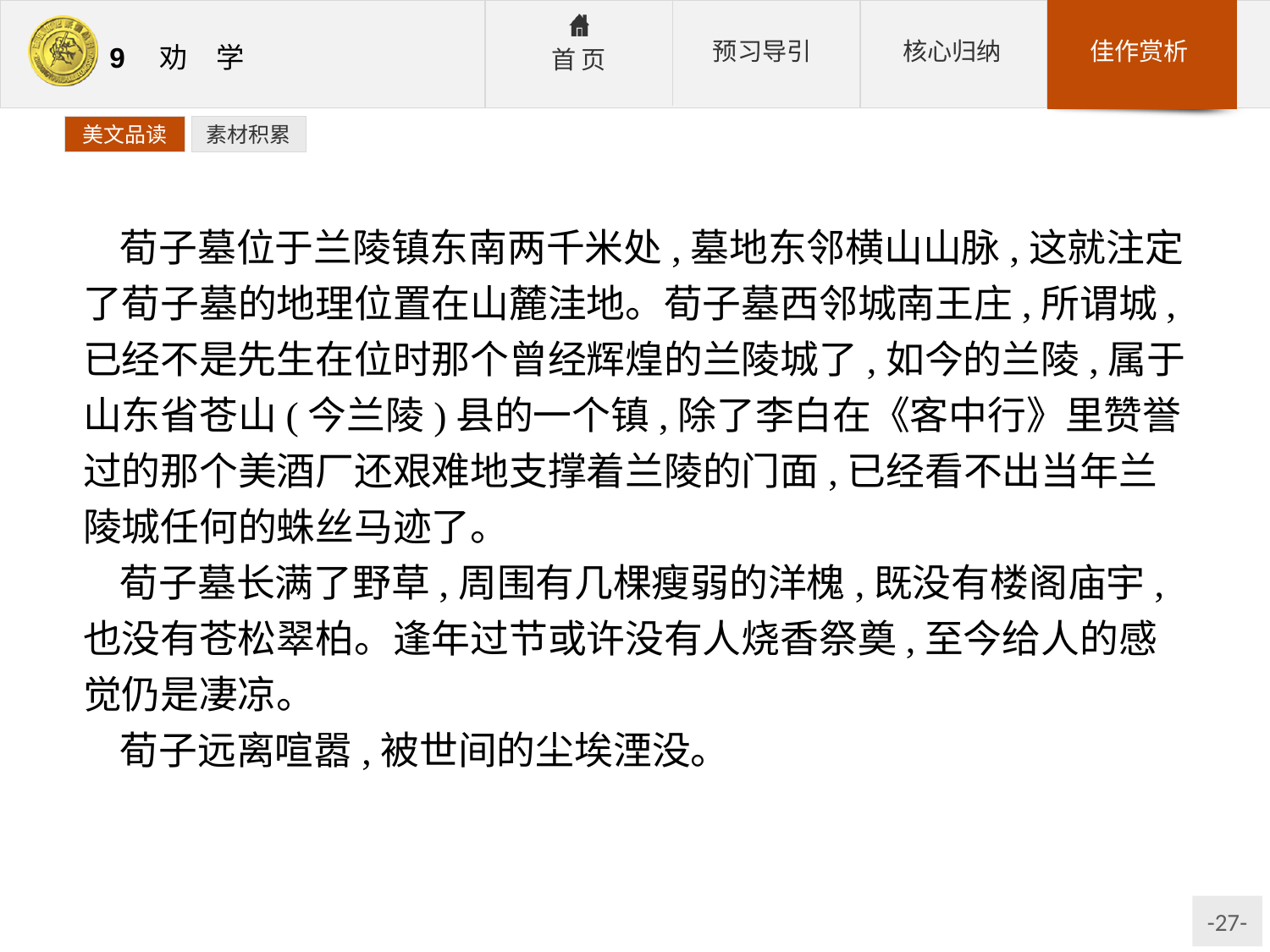

美文品读
素材积累
荀子墓位于兰陵镇东南两千米处,墓地东邻横山山脉,这就注定了荀子墓的地理位置在山麓洼地。荀子墓西邻城南王庄,所谓城,已经不是先生在位时那个曾经辉煌的兰陵城了,如今的兰陵,属于山东省苍山(今兰陵)县的一个镇,除了李白在《客中行》里赞誉过的那个美酒厂还艰难地支撑着兰陵的门面,已经看不出当年兰陵城任何的蛛丝马迹了。
荀子墓长满了野草,周围有几棵瘦弱的洋槐,既没有楼阁庙宇,也没有苍松翠柏。逢年过节或许没有人烧香祭奠,至今给人的感觉仍是凄凉。
荀子远离喧嚣,被世间的尘埃湮没。